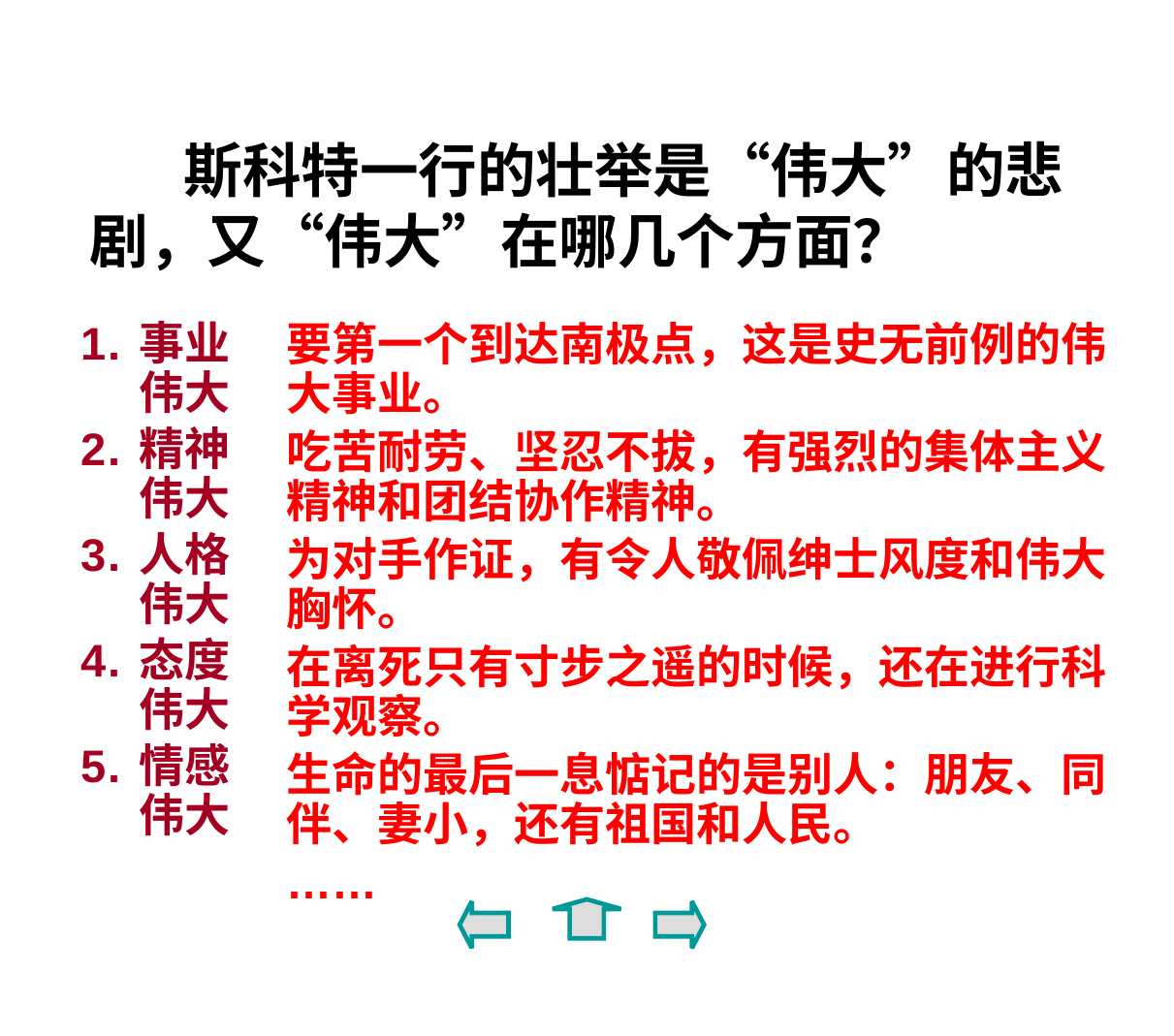

# 斯科特一行的壮举是“伟大”的悲剧，又“伟大”在哪几个方面？
事业伟大
精神伟大
人格伟大
态度伟大
情感伟大
要第一个到达南极点，这是史无前例的伟大事业。
吃苦耐劳、坚忍不拔，有强烈的集体主义精神和团结协作精神。
为对手作证，有令人敬佩绅士风度和伟大胸怀。
在离死只有寸步之遥的时候，还在进行科学观察。
生命的最后一息惦记的是别人：朋友、同伴、妻小，还有祖国和人民。
……